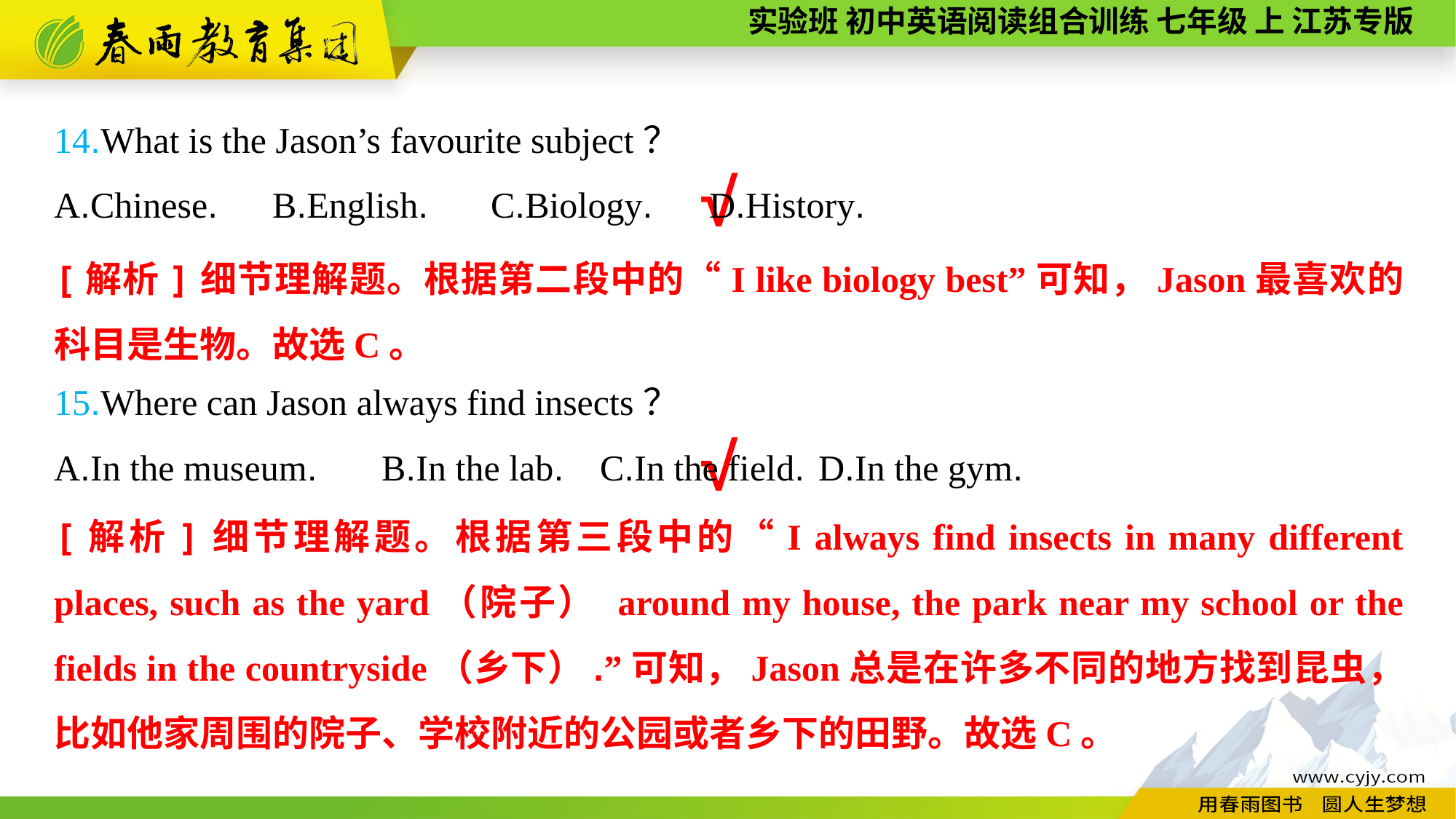

14.What is the Jason’s favourite subject？
A.Chinese.	B.English.	C.Biology.	D.History.

15.Where can Jason always find insects？
A.In the museum.	B.In the lab.	C.In the field.	D.In the gym.
√
[解析]细节理解题。根据第二段中的“I like biology best”可知，Jason最喜欢的科目是生物。故选C。
√
[解析]细节理解题。根据第三段中的“I always find insects in many different places, such as the yard（院子） around my house, the park near my school or the fields in the countryside（乡下）.”可知，Jason总是在许多不同的地方找到昆虫，比如他家周围的院子、学校附近的公园或者乡下的田野。故选C。